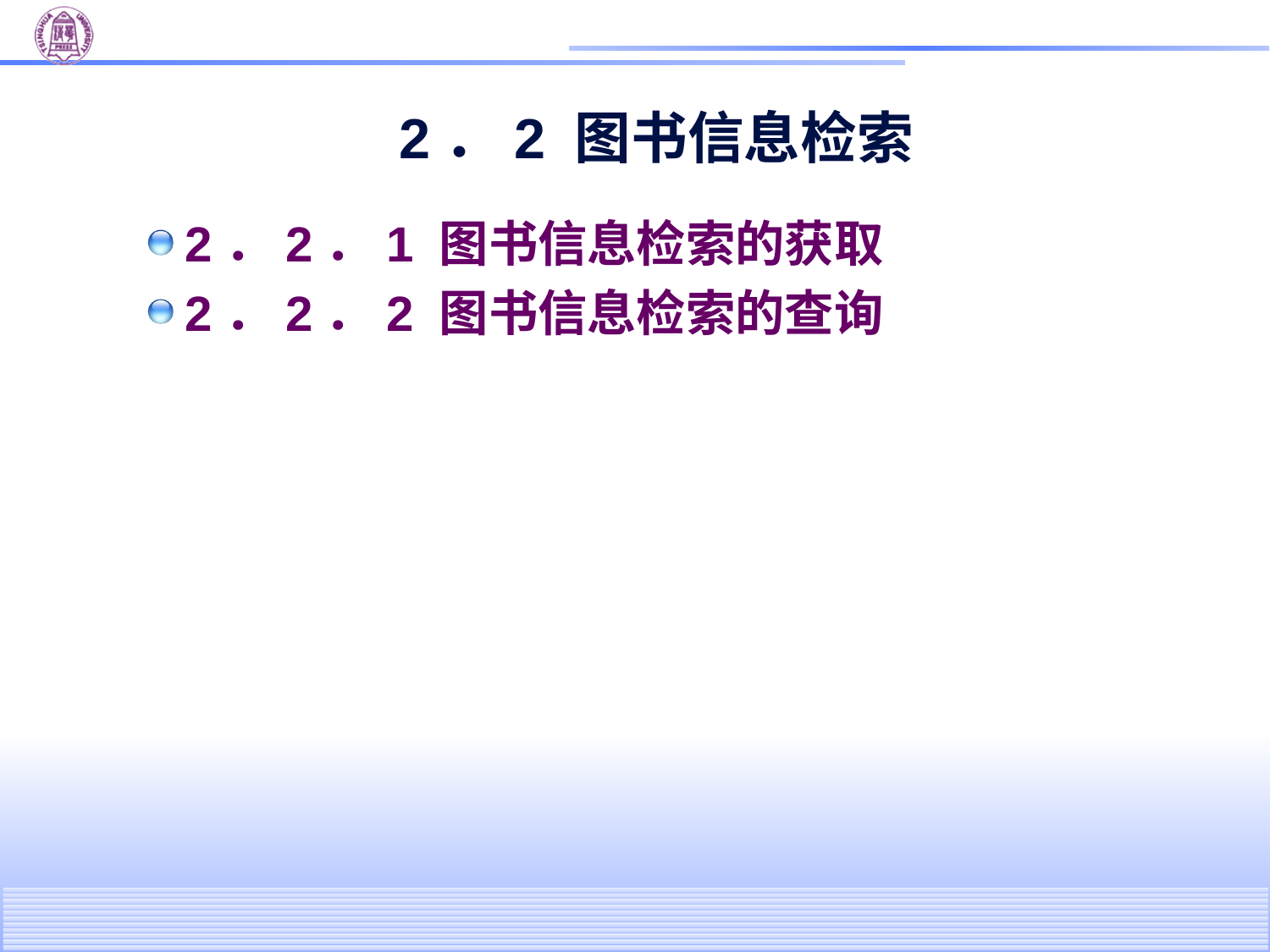

# 2．2 图书信息检索
2．2．1 图书信息检索的获取
2．2．2 图书信息检索的查询